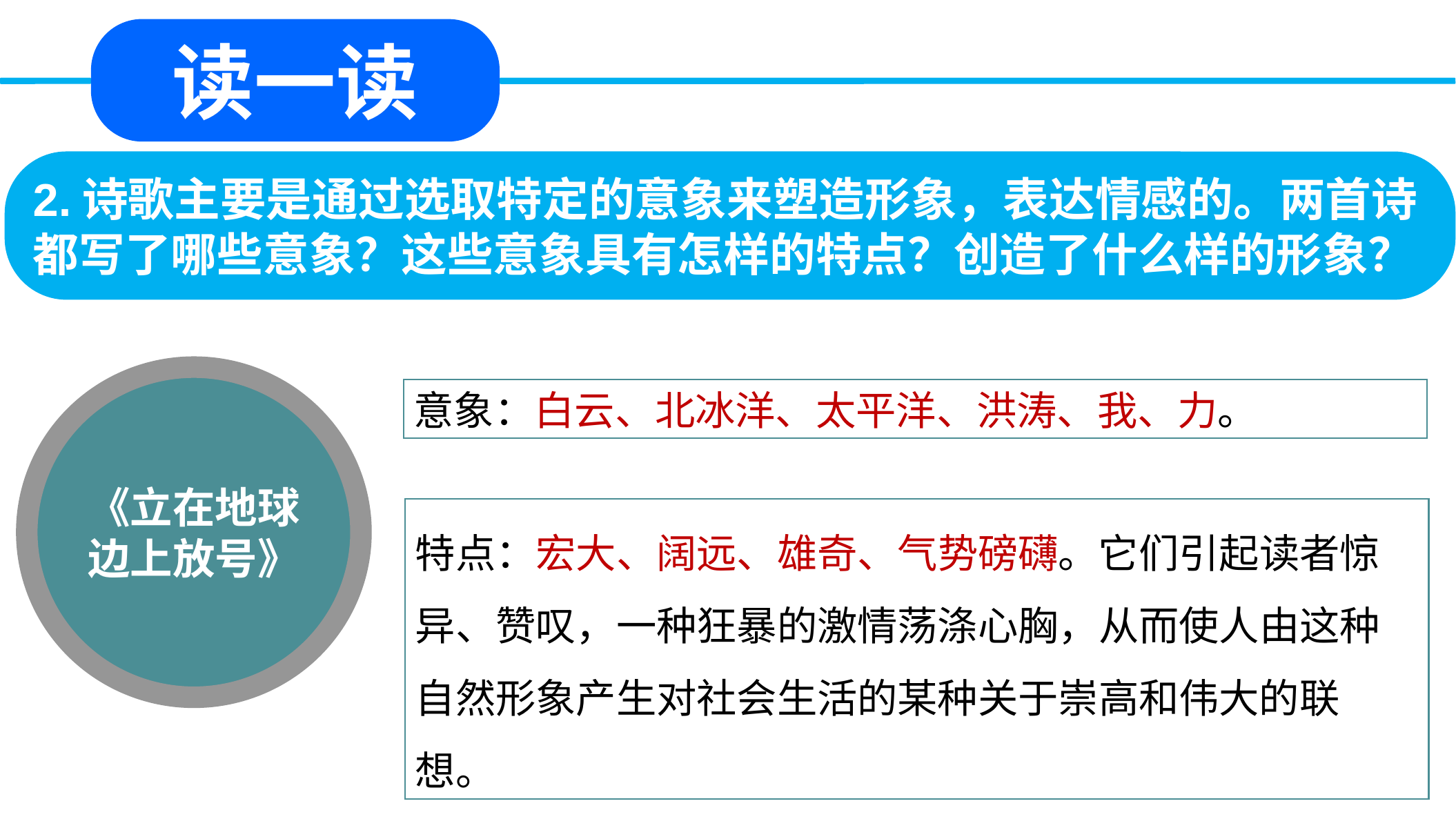

读一读

扶夷江
2.诗歌主要是通过选取特定的意象来塑造形象，表达情感的。两首诗都写了哪些意象？这些意象具有怎样的特点？创造了什么样的形象？
《立在地球边上放号》
意象：白云、北冰洋、太平洋、洪涛、我、力。
特点：宏大、阔远、雄奇、气势磅礴。它们引起读者惊异、赞叹，一种狂暴的激情荡涤心胸，从而使人由这种自然形象产生对社会生活的某种关于崇高和伟大的联想。